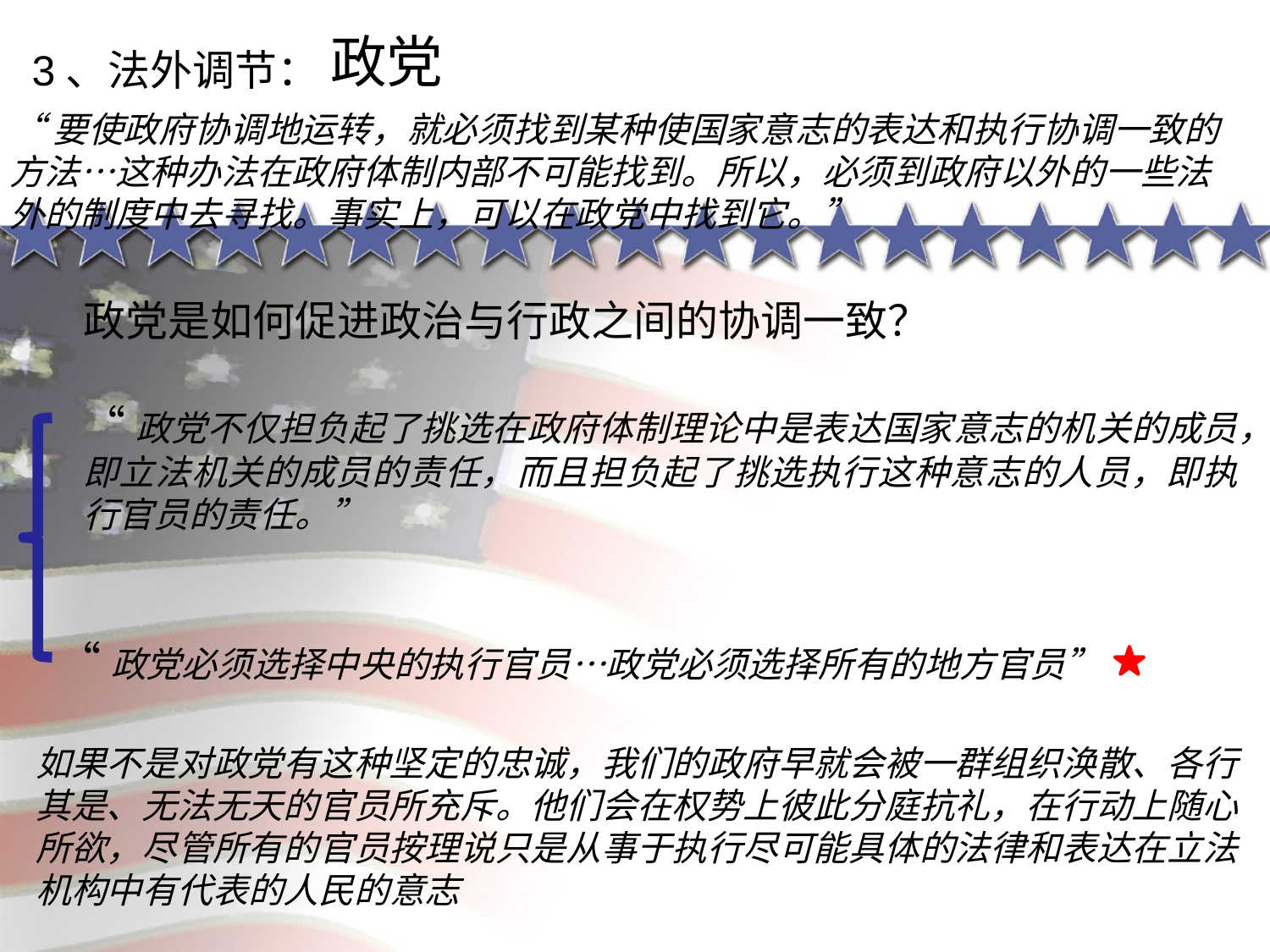

政党
3、法外调节：
“要使政府协调地运转，就必须找到某种使国家意志的表达和执行协调一致的方法…这种办法在政府体制内部不可能找到。所以，必须到政府以外的一些法外的制度中去寻找。事实上，可以在政党中找到它。”
政党是如何促进政治与行政之间的协调一致？
“政党不仅担负起了挑选在政府体制理论中是表达国家意志的机关的成员，即立法机关的成员的责任，而且担负起了挑选执行这种意志的人员，即执行官员的责任。”

“政党必须选择中央的执行官员…政党必须选择所有的地方官员”

如果不是对政党有这种坚定的忠诚，我们的政府早就会被一群组织涣散、各行其是、无法无天的官员所充斥。他们会在权势上彼此分庭抗礼，在行动上随心所欲，尽管所有的官员按理说只是从事于执行尽可能具体的法律和表达在立法机构中有代表的人民的意志